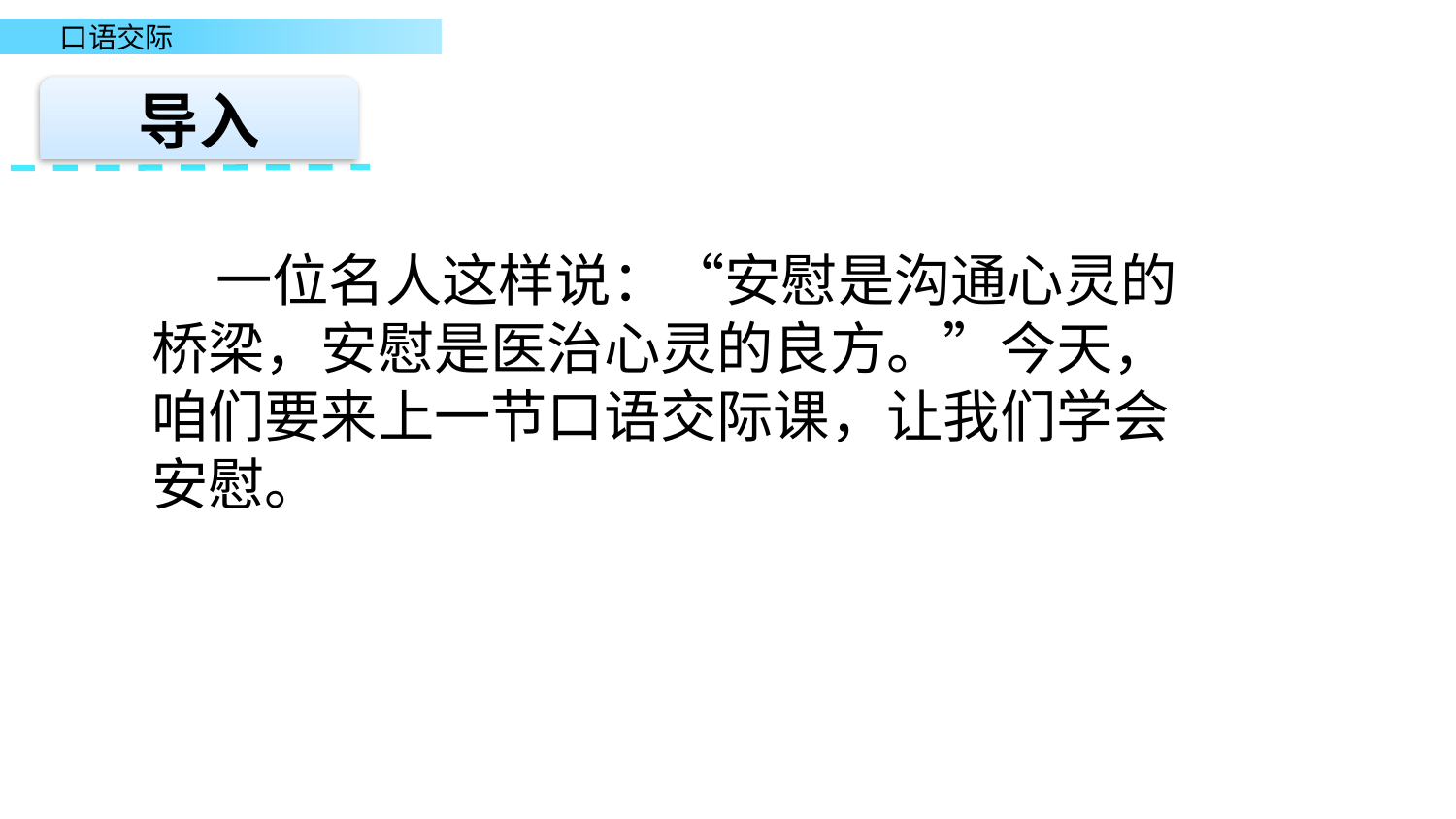

导入
    一位名人这样说：“安慰是沟通心灵的桥梁，安慰是医治心灵的良方。”今天，咱们要来上一节口语交际课，让我们学会安慰。